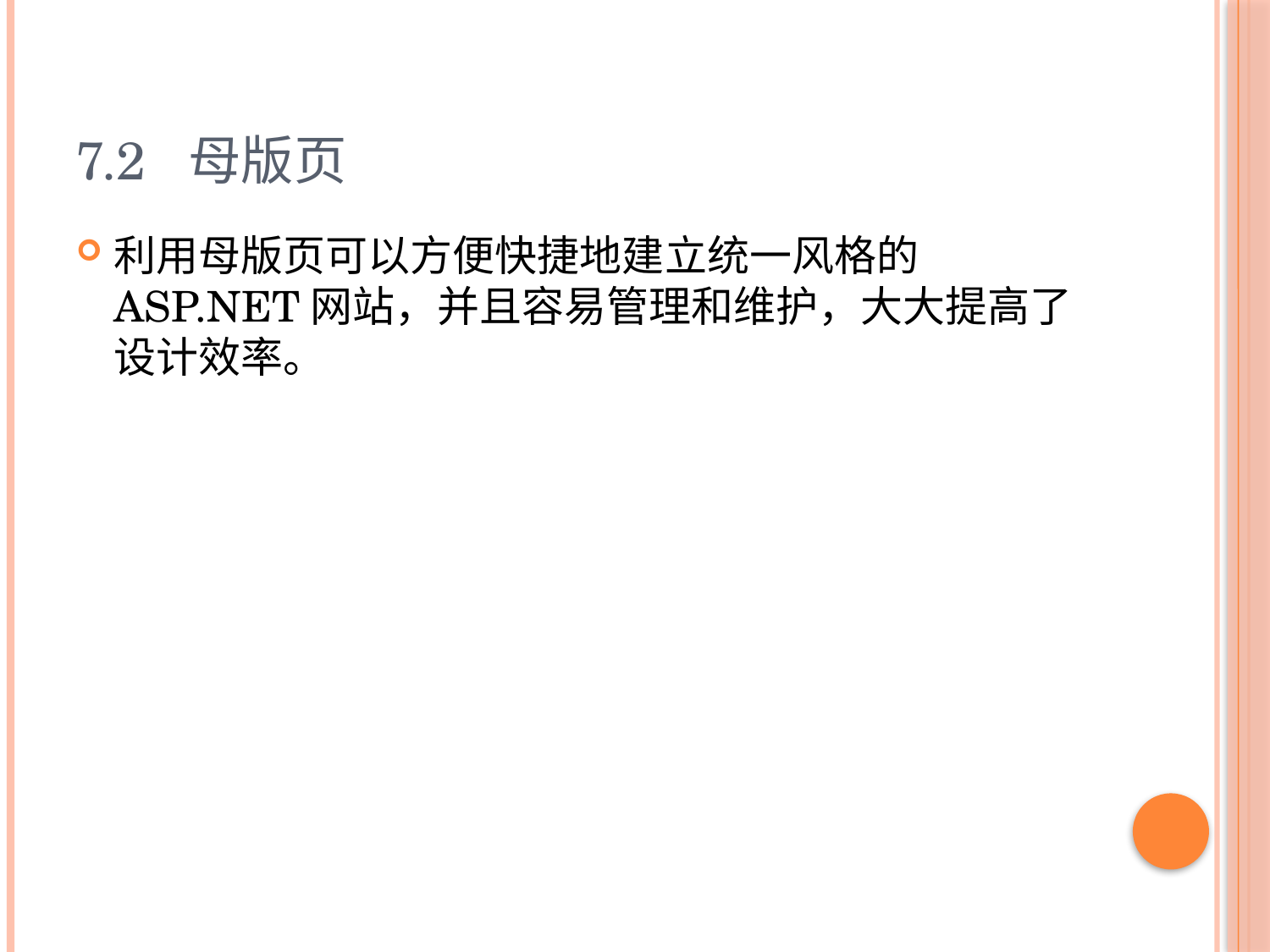

# 7.2  母版页
利用母版页可以方便快捷地建立统一风格的ASP.NET网站，并且容易管理和维护，大大提高了设计效率。
18